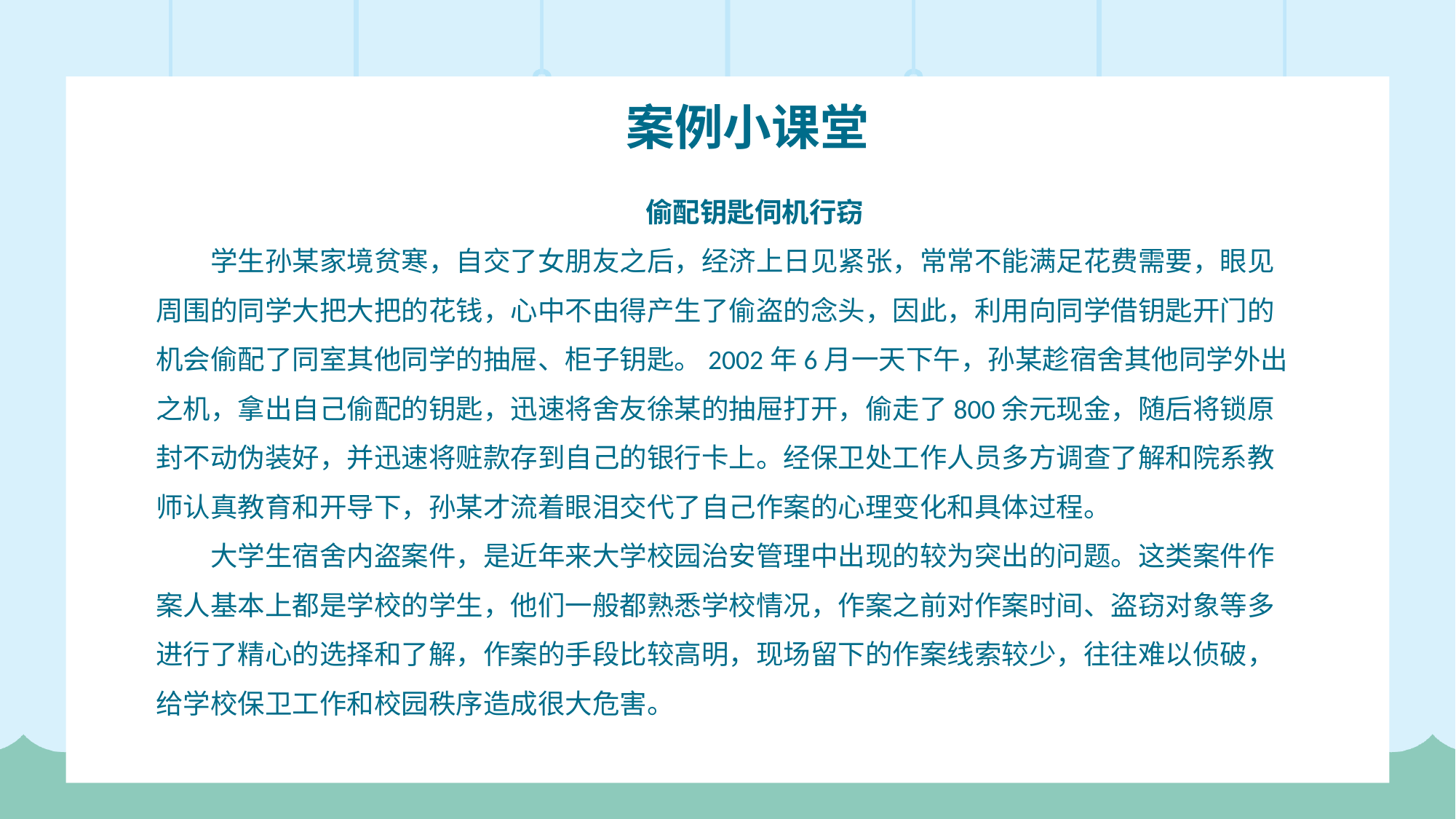

案例小课堂
交通安全
偷配钥匙伺机行窃
学生孙某家境贫寒，自交了女朋友之后，经济上日见紧张，常常不能满足花费需要，眼见周围的同学大把大把的花钱，心中不由得产生了偷盗的念头，因此，利用向同学借钥匙开门的机会偷配了同室其他同学的抽屉、柜子钥匙。2002年6月一天下午，孙某趁宿舍其他同学外出之机，拿出自己偷配的钥匙，迅速将舍友徐某的抽屉打开，偷走了800余元现金，随后将锁原封不动伪装好，并迅速将赃款存到自己的银行卡上。经保卫处工作人员多方调查了解和院系教师认真教育和开导下，孙某才流着眼泪交代了自己作案的心理变化和具体过程。
大学生宿舍内盗案件，是近年来大学校园治安管理中出现的较为突出的问题。这类案件作案人基本上都是学校的学生，他们一般都熟悉学校情况，作案之前对作案时间、盗窃对象等多进行了精心的选择和了解，作案的手段比较高明，现场留下的作案线索较少，往往难以侦破，给学校保卫工作和校园秩序造成很大危害。